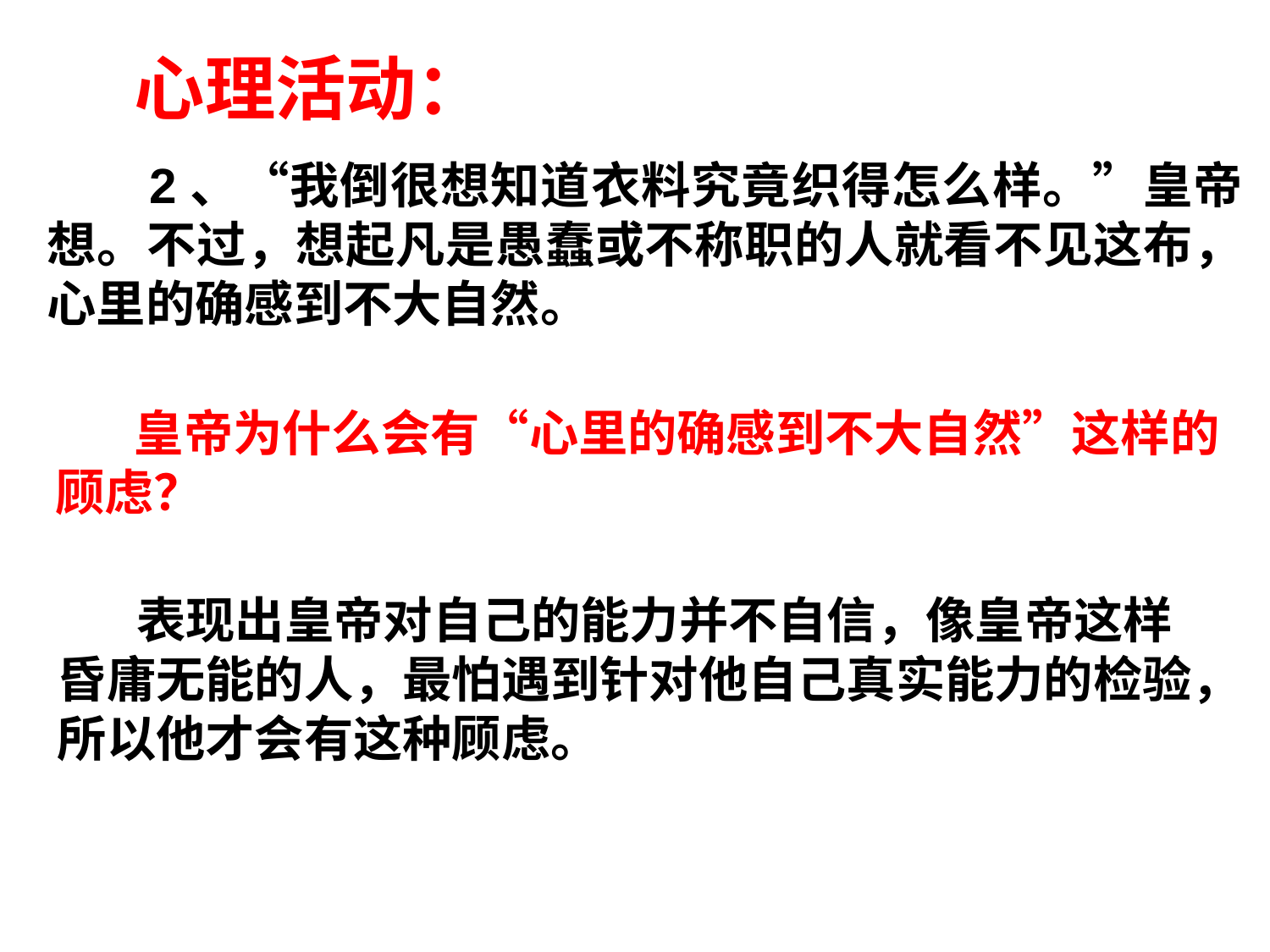

心理活动：
       2、“我倒很想知道衣料究竟织得怎么样。”皇帝想。不过，想起凡是愚蠢或不称职的人就看不见这布，心里的确感到不大自然。
      皇帝为什么会有“心里的确感到不大自然”这样的顾虑？
      表现出皇帝对自己的能力并不自信，像皇帝这样昏庸无能的人，最怕遇到针对他自己真实能力的检验，所以他才会有这种顾虑。